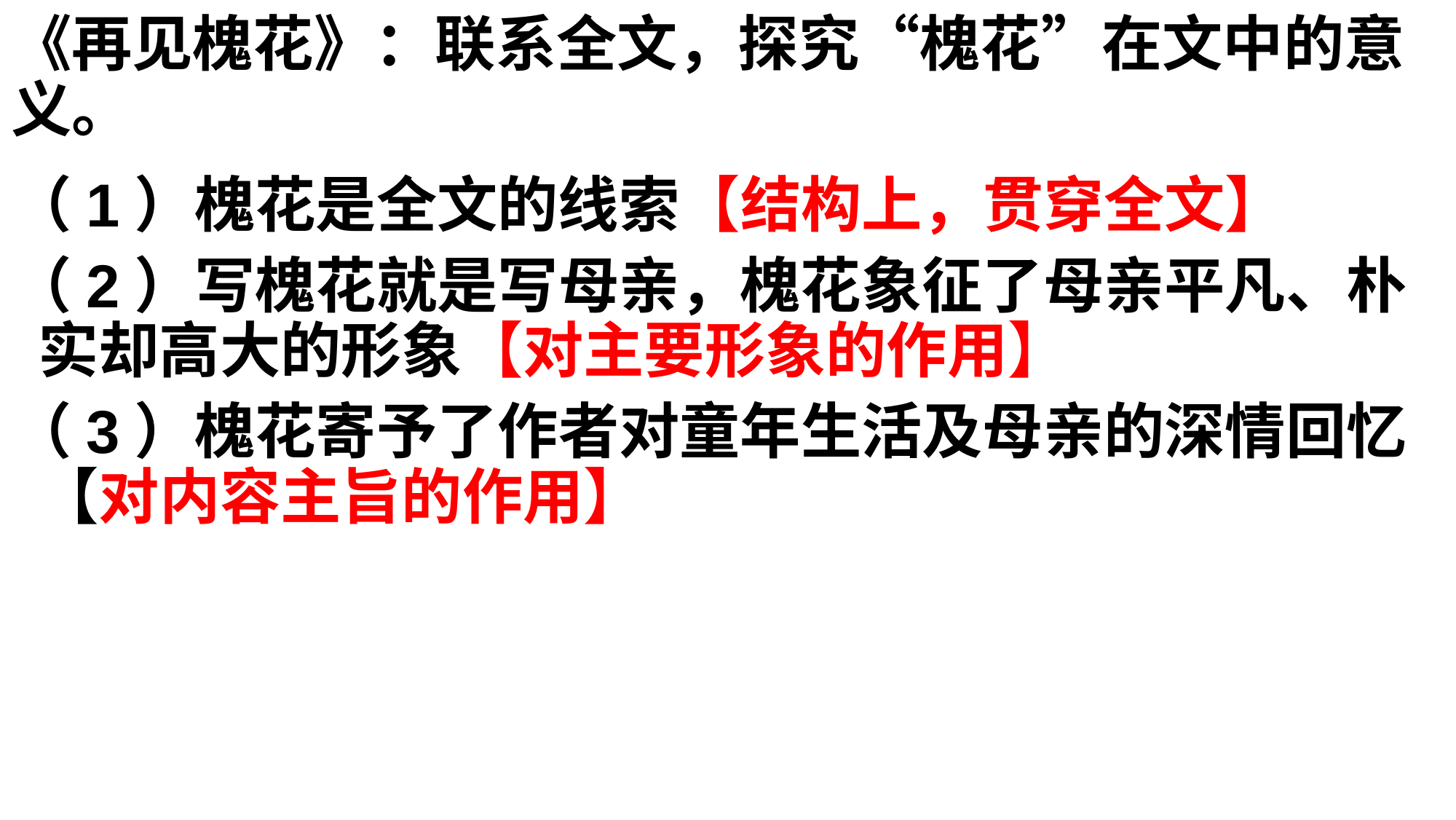

# 《再见槐花》：联系全文，探究“槐花”在文中的意义。
（1）槐花是全文的线索【结构上，贯穿全文】
（2）写槐花就是写母亲，槐花象征了母亲平凡、朴实却高大的形象【对主要形象的作用】
（3）槐花寄予了作者对童年生活及母亲的深情回忆【对内容主旨的作用】